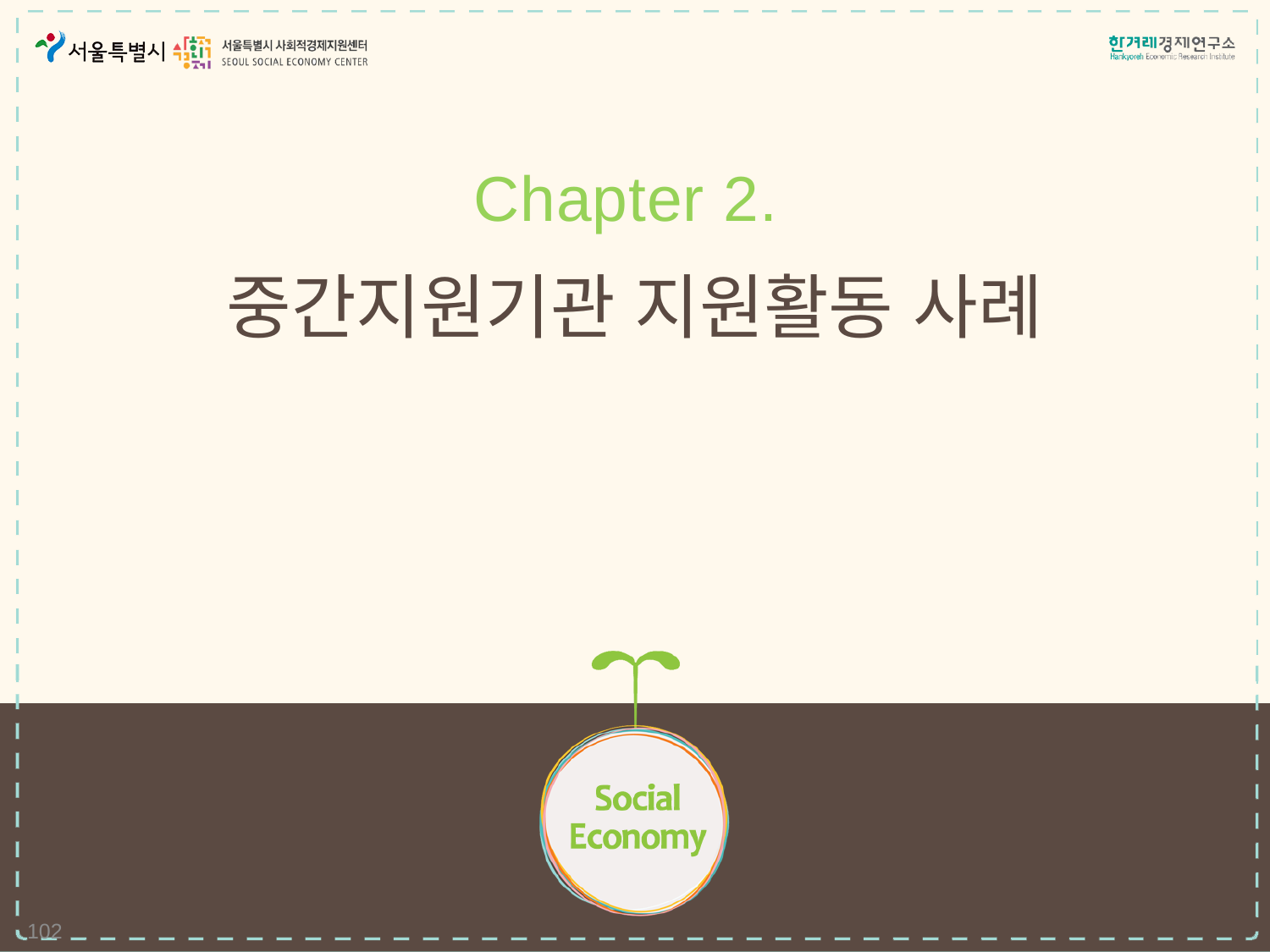

Chapter 2.
# 중간지원기관 지원활동 사례
102